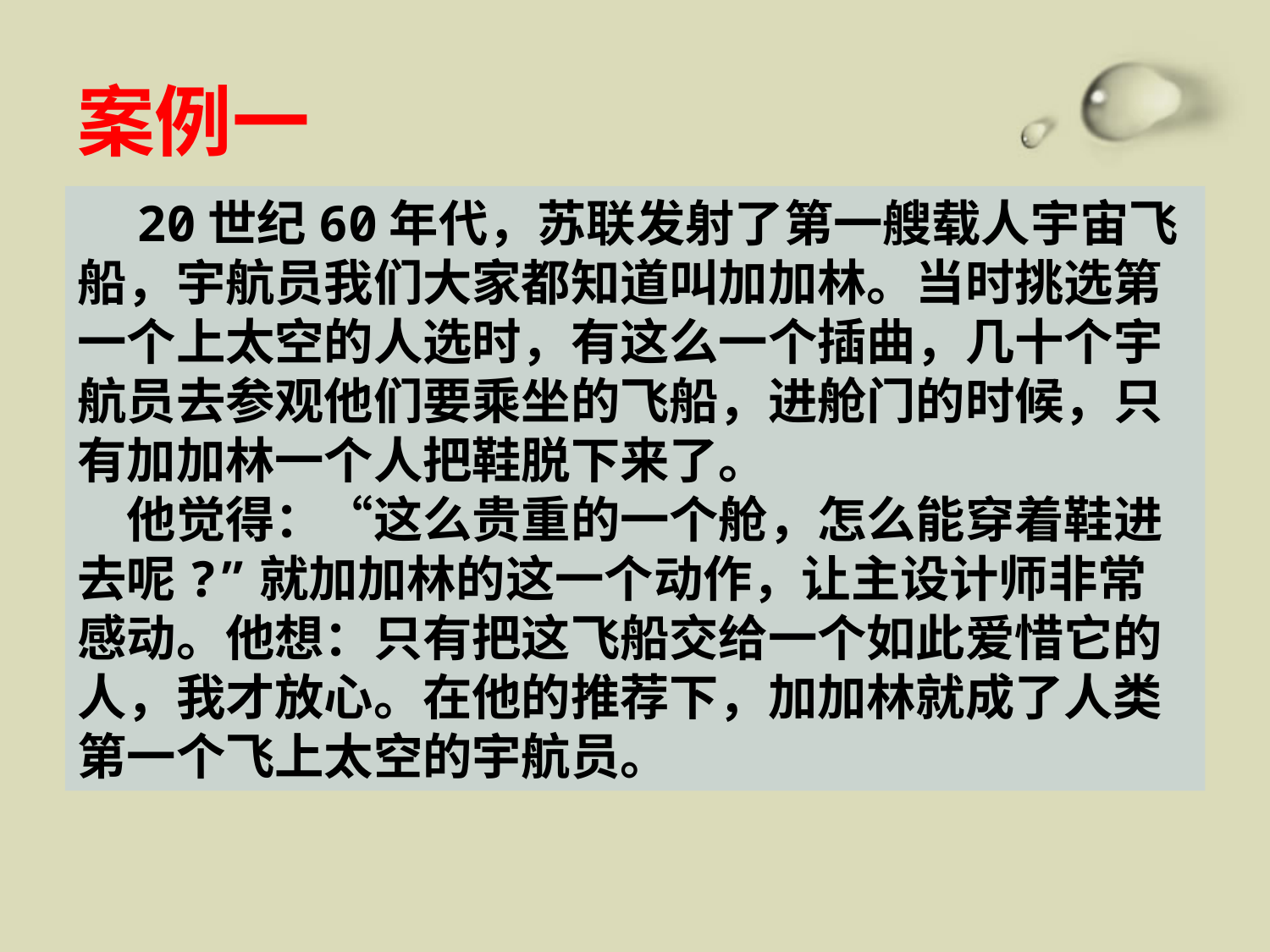

案例一
  20世纪60年代，苏联发射了第一艘载人宇宙飞船，宇航员我们大家都知道叫加加林。当时挑选第一个上太空的人选时，有这么一个插曲，几十个宇航员去参观他们要乘坐的飞船，进舱门的时候，只有加加林一个人把鞋脱下来了。
　他觉得：“这么贵重的一个舱，怎么能穿着鞋进去呢?”就加加林的这一个动作，让主设计师非常感动。他想：只有把这飞船交给一个如此爱惜它的人，我才放心。在他的推荐下，加加林就成了人类第一个飞上太空的宇航员。